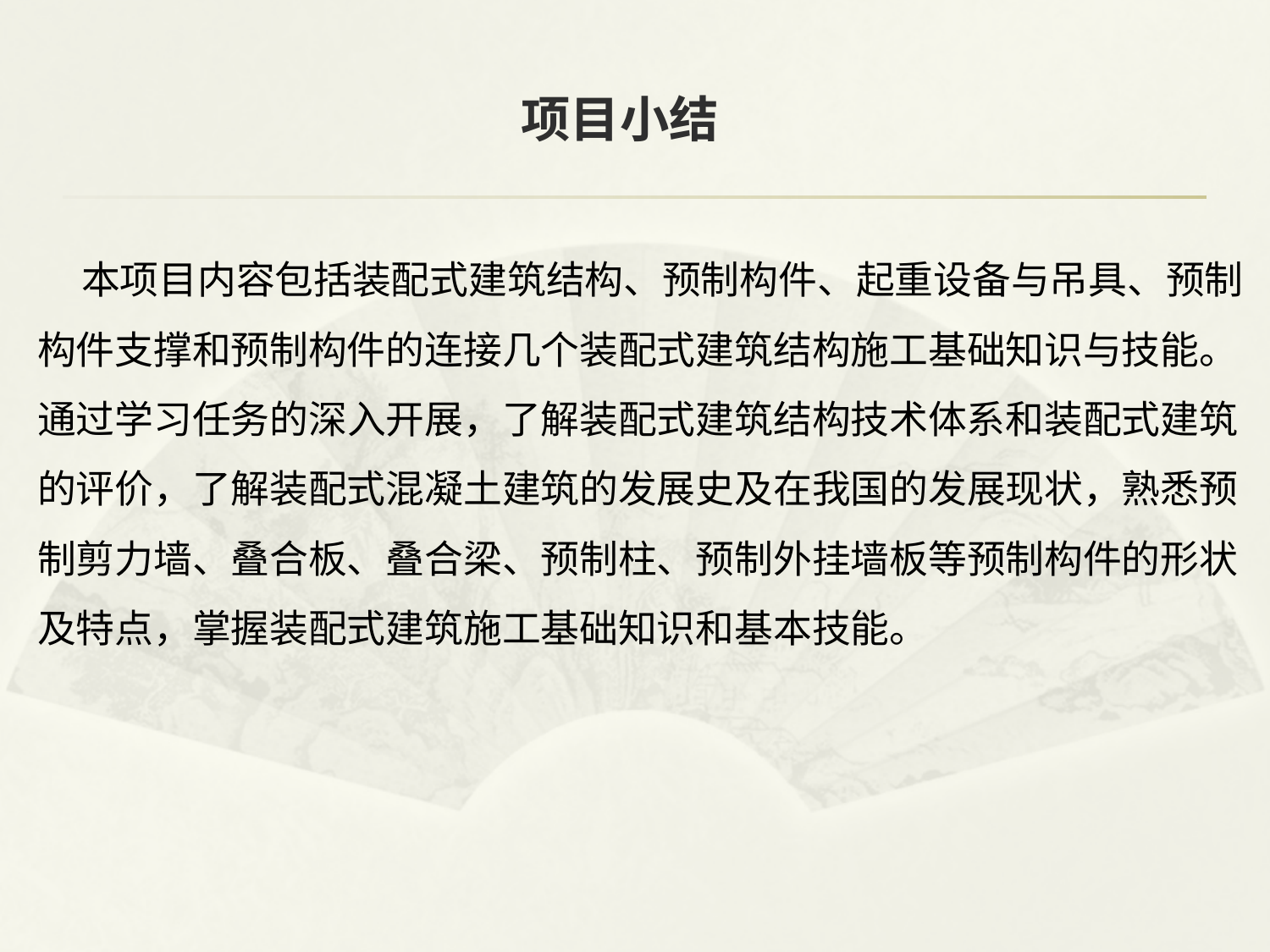

# 项目小结
    本项目内容包括装配式建筑结构、预制构件、起重设备与吊具、预制构件支撑和预制构件的连接几个装配式建筑结构施工基础知识与技能。通过学习任务的深入开展，了解装配式建筑结构技术体系和装配式建筑的评价，了解装配式混凝土建筑的发展史及在我国的发展现状，熟悉预制剪力墙、叠合板、叠合梁、预制柱、预制外挂墙板等预制构件的形状及特点，掌握装配式建筑施工基础知识和基本技能。